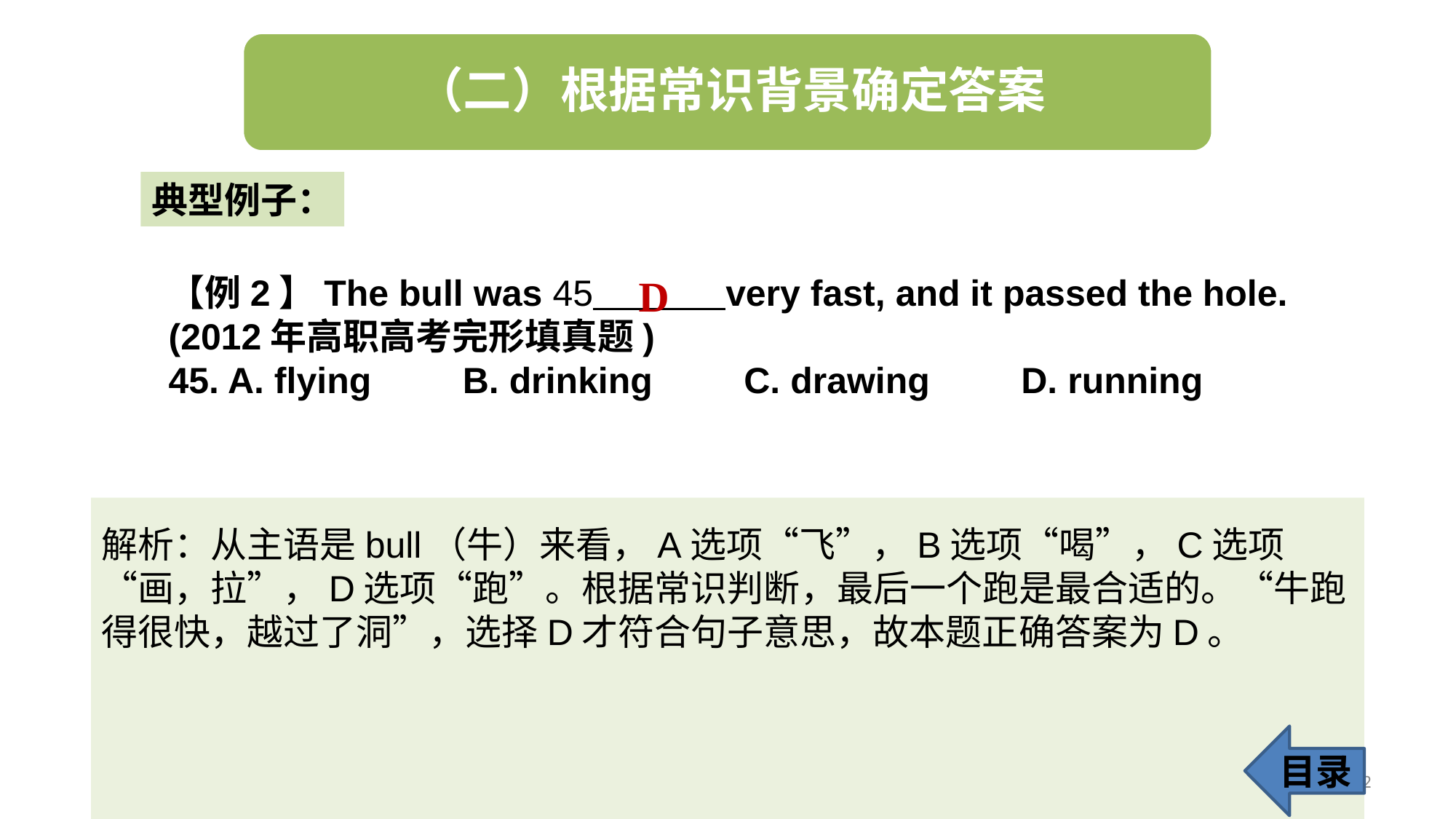

（二）根据常识背景确定答案
典型例子：
【例2】The bull was 45             very fast, and it passed the hole. (2012年高职高考完形填真题)
45. A. flying         B. drinking         C. drawing         D. running
D

解析：从主语是bull（牛）来看，A选项“飞”，B选项“喝”，C选项“画，拉”，D选项“跑”。根据常识判断，最后一个跑是最合适的。“牛跑得很快，越过了洞”，选择D才符合句子意思，故本题正确答案为D。
目录
12